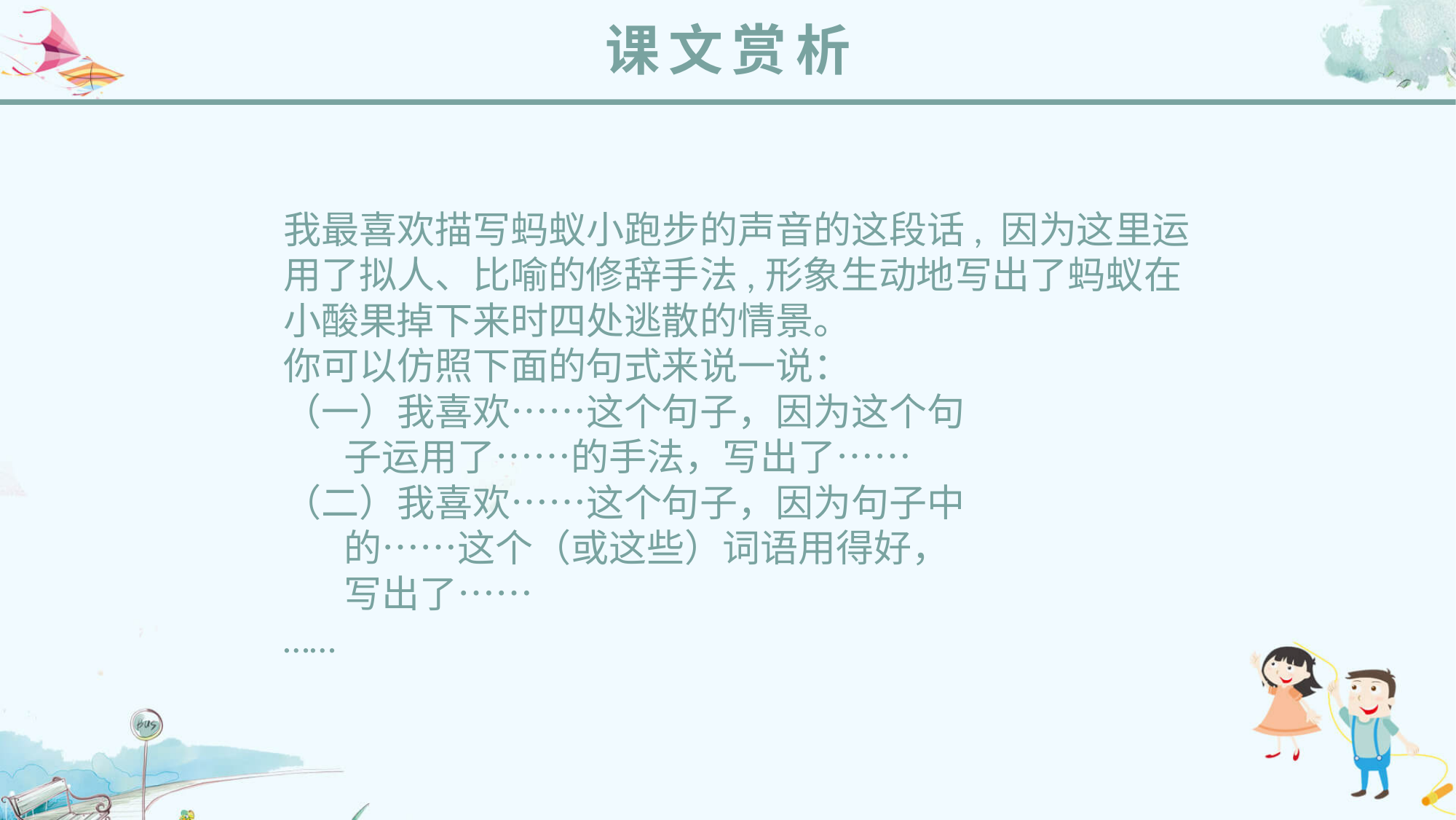

课文赏析

我最喜欢描写蚂蚁小跑步的声音的这段话, 因为这里运用了拟人、比喻的修辞手法,形象生动地写出了蚂蚁在小酸果掉下来时四处逃散的情景。
你可以仿照下面的句式来说一说：
（一）我喜欢……这个句子，因为这个句
      子运用了……的手法，写出了……
（二）我喜欢……这个句子，因为句子中
      的……这个（或这些）词语用得好，
      写出了……
……